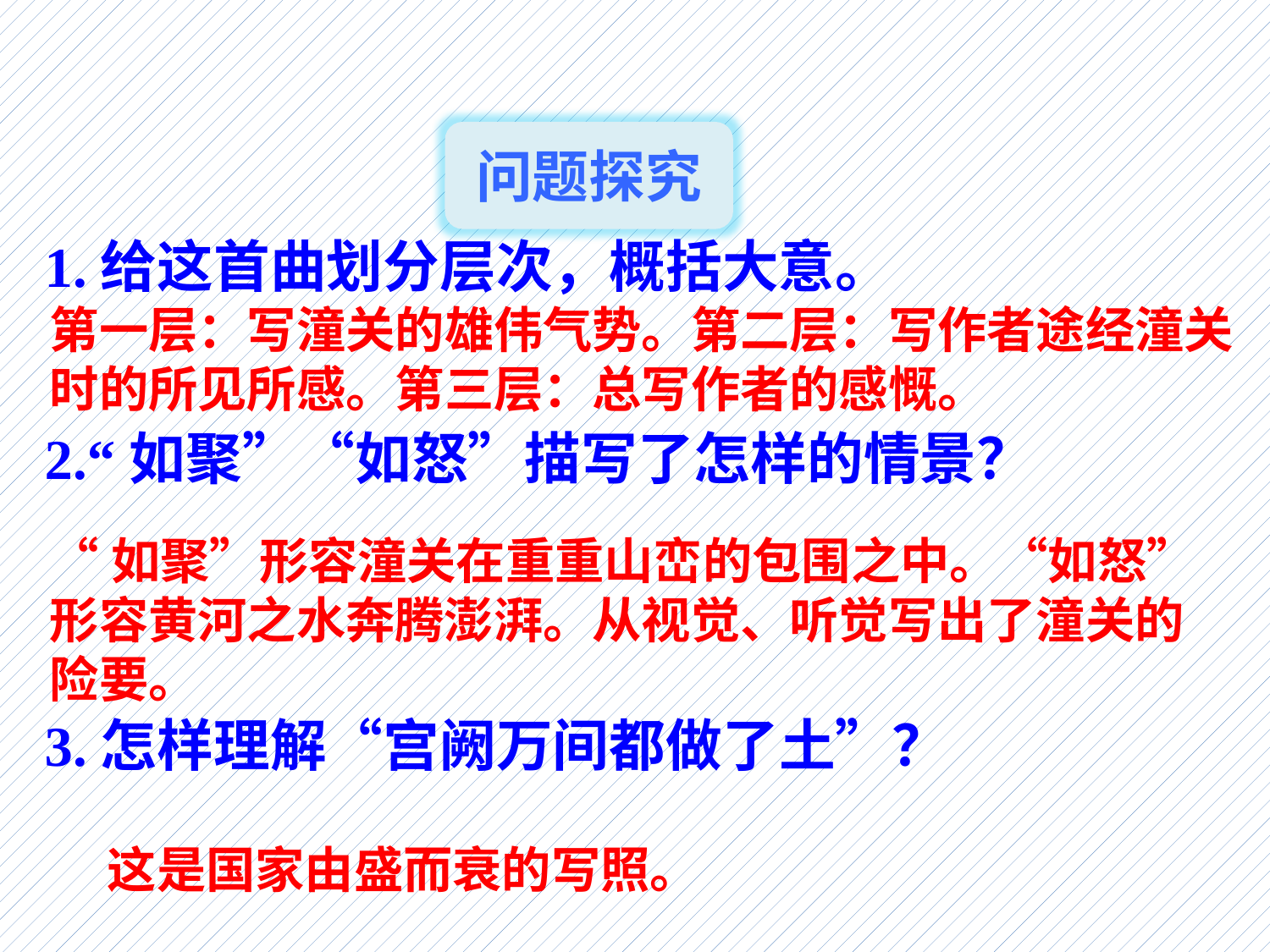

问题探究
1.给这首曲划分层次，概括大意。

2.“如聚”“如怒”描写了怎样的情景？

3.怎样理解“宫阙万间都做了土”？
第一层：写潼关的雄伟气势。第二层：写作者途经潼关时的所见所感。第三层：总写作者的感慨。
“如聚”形容潼关在重重山峦的包围之中。“如怒”形容黄河之水奔腾澎湃。从视觉、听觉写出了潼关的险要。

这是国家由盛而衰的写照。